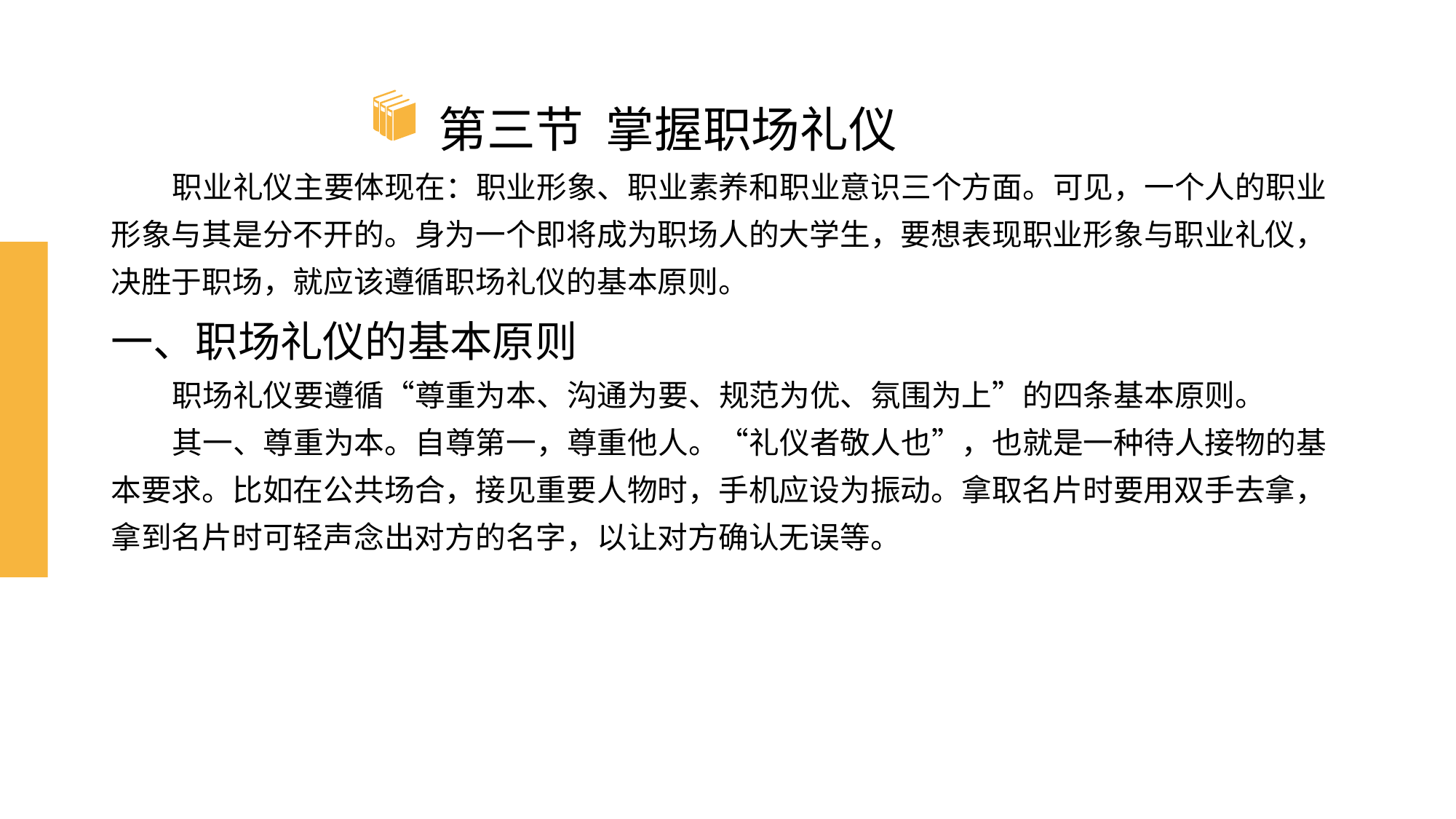

# 第三节  掌握职场礼仪
        职业礼仪主要体现在：职业形象、职业素养和职业意识三个方面。可见，一个人的职业形象与其是分不开的。身为一个即将成为职场人的大学生，要想表现职业形象与职业礼仪，决胜于职场，就应该遵循职场礼仪的基本原则。
一、职场礼仪的基本原则
        职场礼仪要遵循“尊重为本、沟通为要、规范为优、氛围为上”的四条基本原则。
        其一、尊重为本。自尊第一，尊重他人。“礼仪者敬人也”，也就是一种待人接物的基本要求。比如在公共场合，接见重要人物时，手机应设为振动。拿取名片时要用双手去拿，拿到名片时可轻声念出对方的名字，以让对方确认无误等。